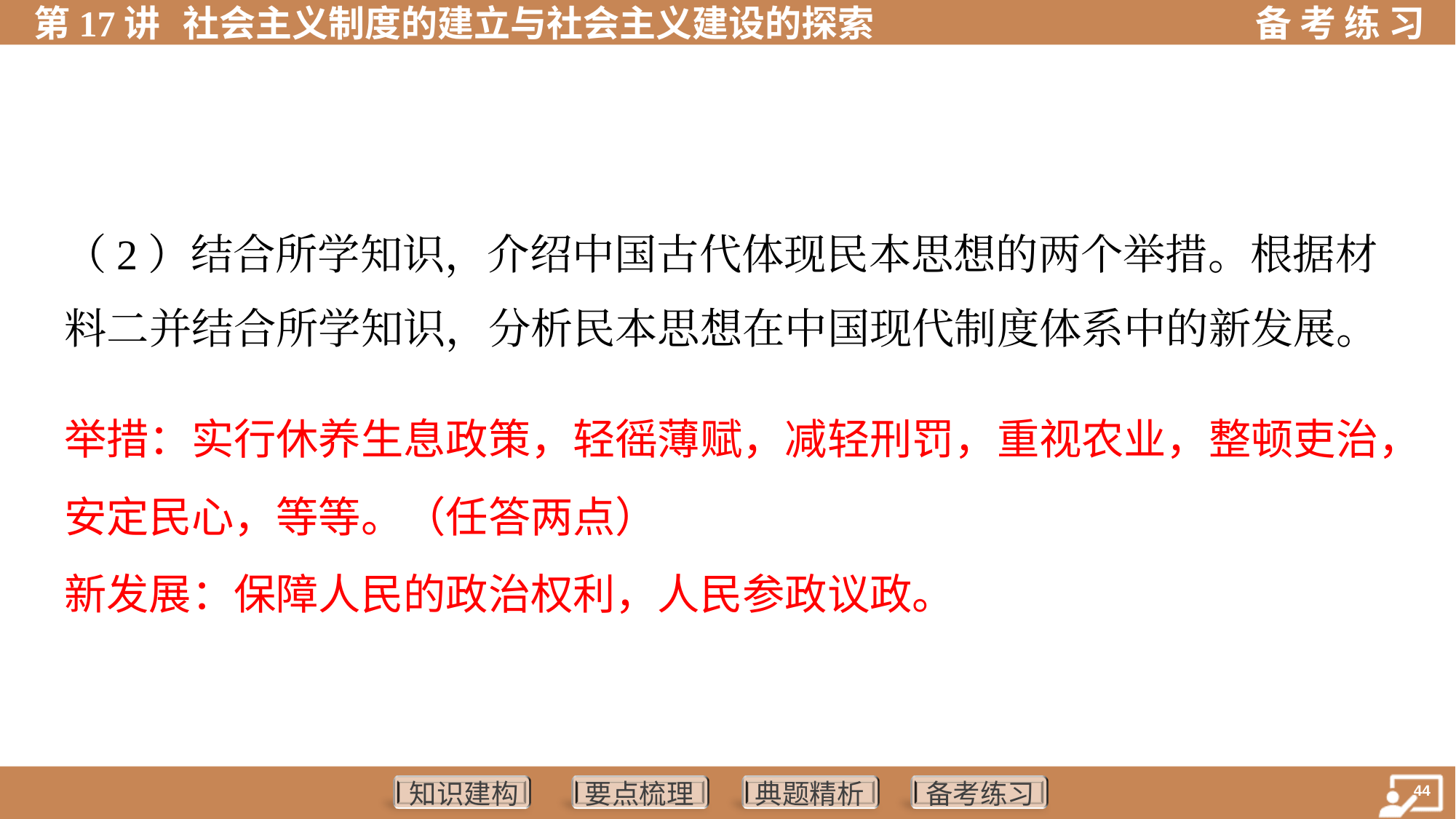

（2）结合所学知识，介绍中国古代体现民本思想的两个举措。根据材
料二并结合所学知识，分析民本思想在中国现代制度体系中的新发展。
举措：实行休养生息政策，轻徭薄赋，减轻刑罚，重视农业，整顿吏治，
安定民心，等等。（任答两点）
新发展：保障人民的政治权利，人民参政议政。